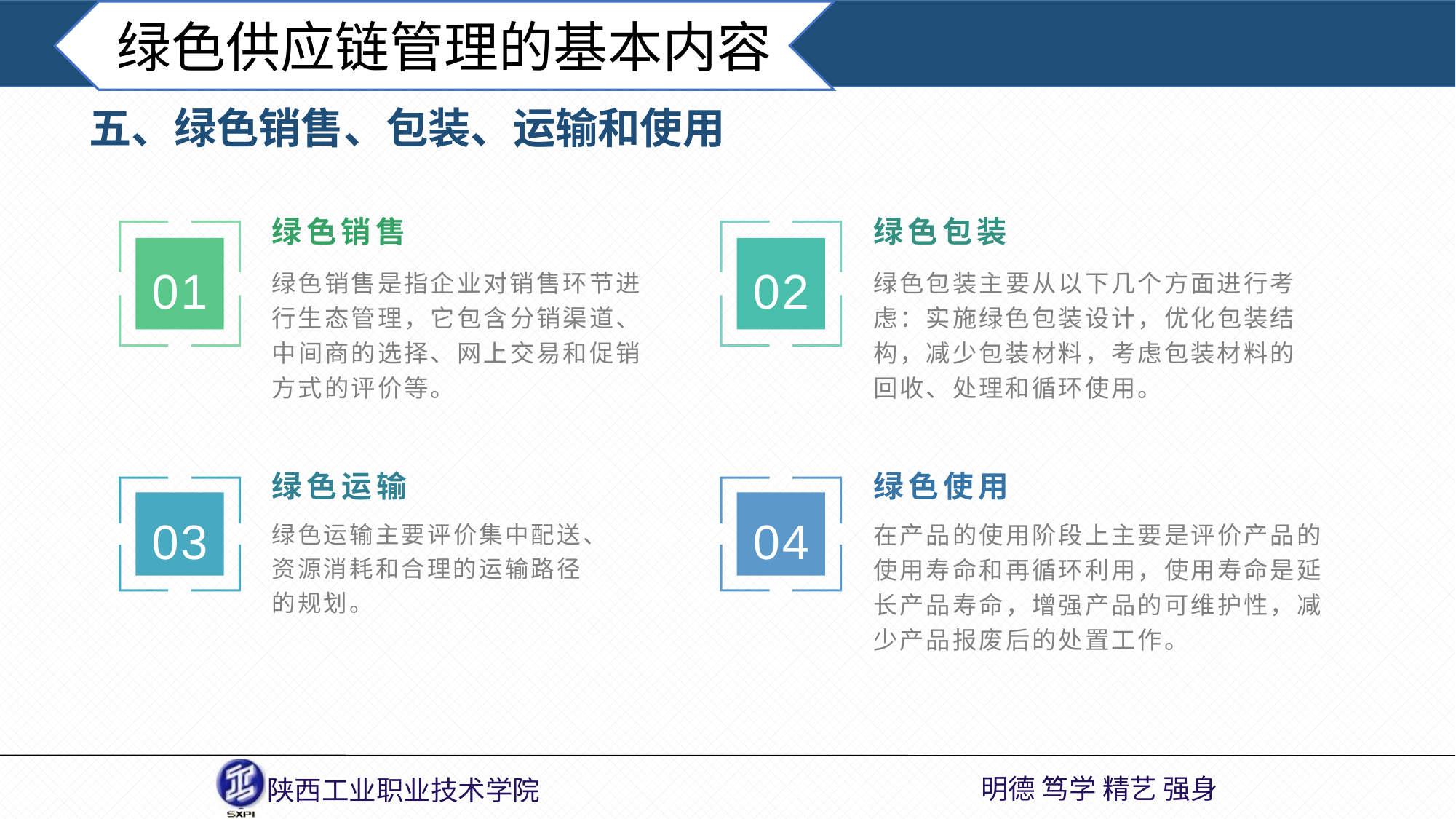

绿色供应链管理的基本内容

五、绿色销售、包装、运输和使用
绿色销售
绿色包装

01
02
绿色销售是指企业对销售环节进行生态管理，它包含分销渠道、中间商的选择、网上交易和促销方式的评价等。
绿色包装主要从以下几个方面进行考虑：实施绿色包装设计，优化包装结构，减少包装材料，考虑包装材料的回收、处理和循环使用。
绿色运输
绿色使用

03
04
绿色运输主要评价集中配送、资源消耗和合理的运输路径的规划。
在产品的使用阶段上主要是评价产品的使用寿命和再循环利用，使用寿命是延长产品寿命，增强产品的可维护性，减少产品报废后的处置工作。